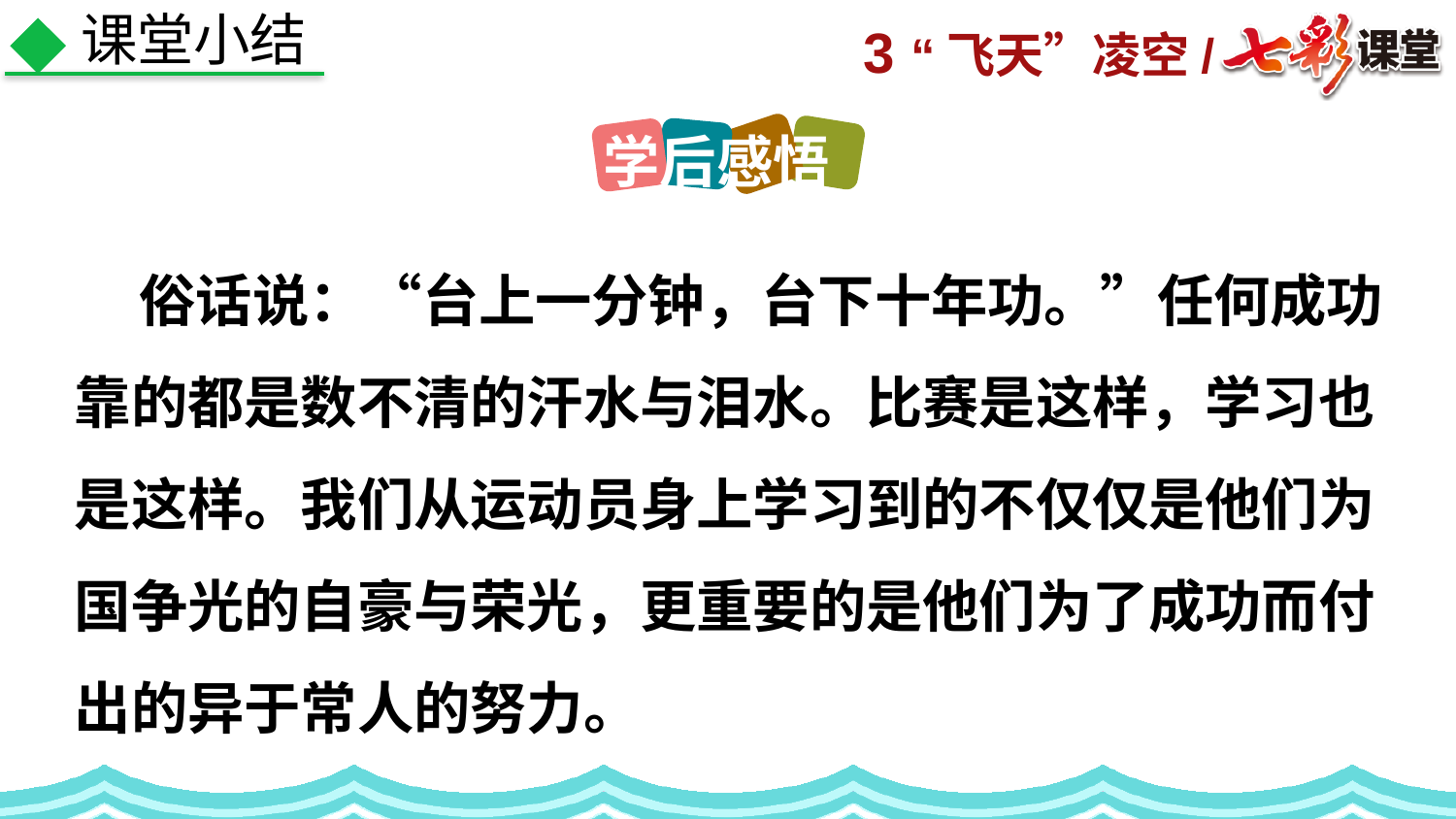

课堂小结

学后感悟

    俗话说：“台上一分钟，台下十年功。”任何成功靠的都是数不清的汗水与泪水。比赛是这样，学习也是这样。我们从运动员身上学习到的不仅仅是他们为国争光的自豪与荣光，更重要的是他们为了成功而付出的异于常人的努力。